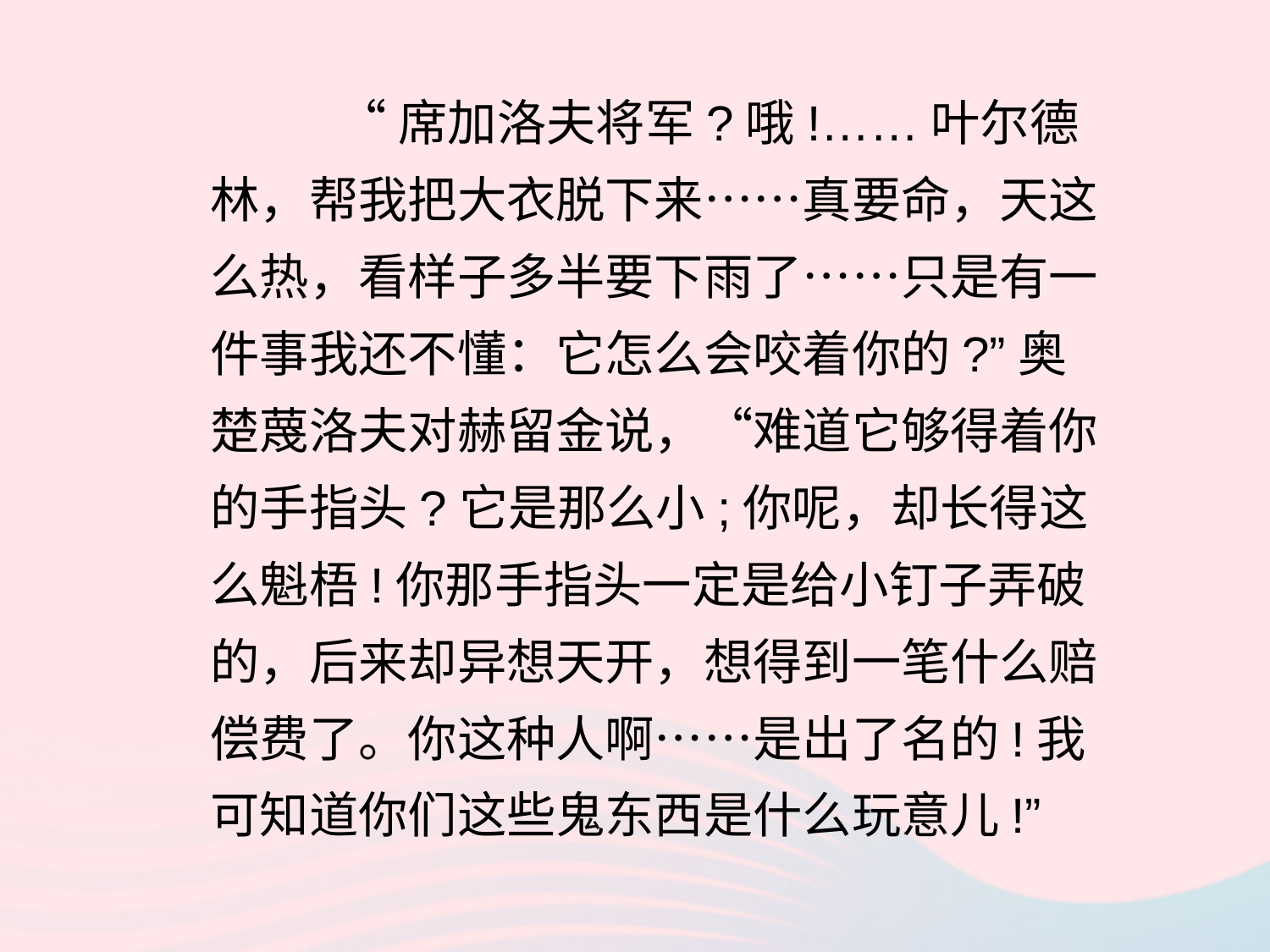

“席加洛夫将军?哦!……叶尔德林，帮我把大衣脱下来……真要命，天这么热，看样子多半要下雨了……只是有一件事我还不懂：它怎么会咬着你的?”奥楚蔑洛夫对赫留金说，“难道它够得着你的手指头?它是那么小;你呢，却长得这么魁梧!你那手指头一定是给小钉子弄破的，后来却异想天开，想得到一笔什么赔偿费了。你这种人啊……是出了名的!我可知道你们这些鬼东西是什么玩意儿!”